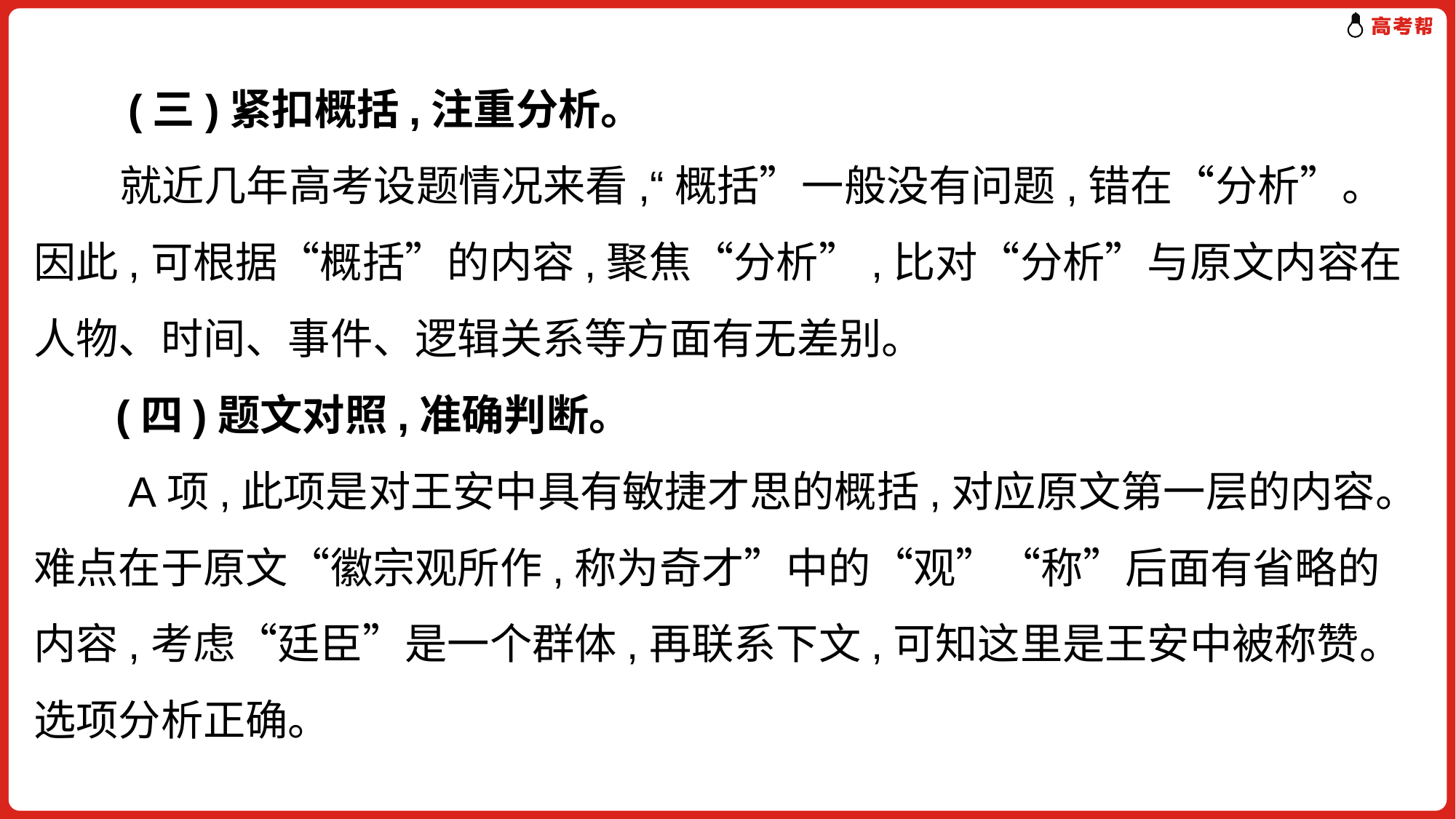

(三)紧扣概括,注重分析。
        就近几年高考设题情况来看,“概括”一般没有问题,错在“分析”。因此,可根据“概括”的内容,聚焦“分析”,比对“分析”与原文内容在人物、时间、事件、逻辑关系等方面有无差别。
       (四)题文对照,准确判断。
        A项,此项是对王安中具有敏捷才思的概括,对应原文第一层的内容。难点在于原文“徽宗观所作,称为奇才”中的“观”“称”后面有省略的内容,考虑“廷臣”是一个群体,再联系下文,可知这里是王安中被称赞。选项分析正确。